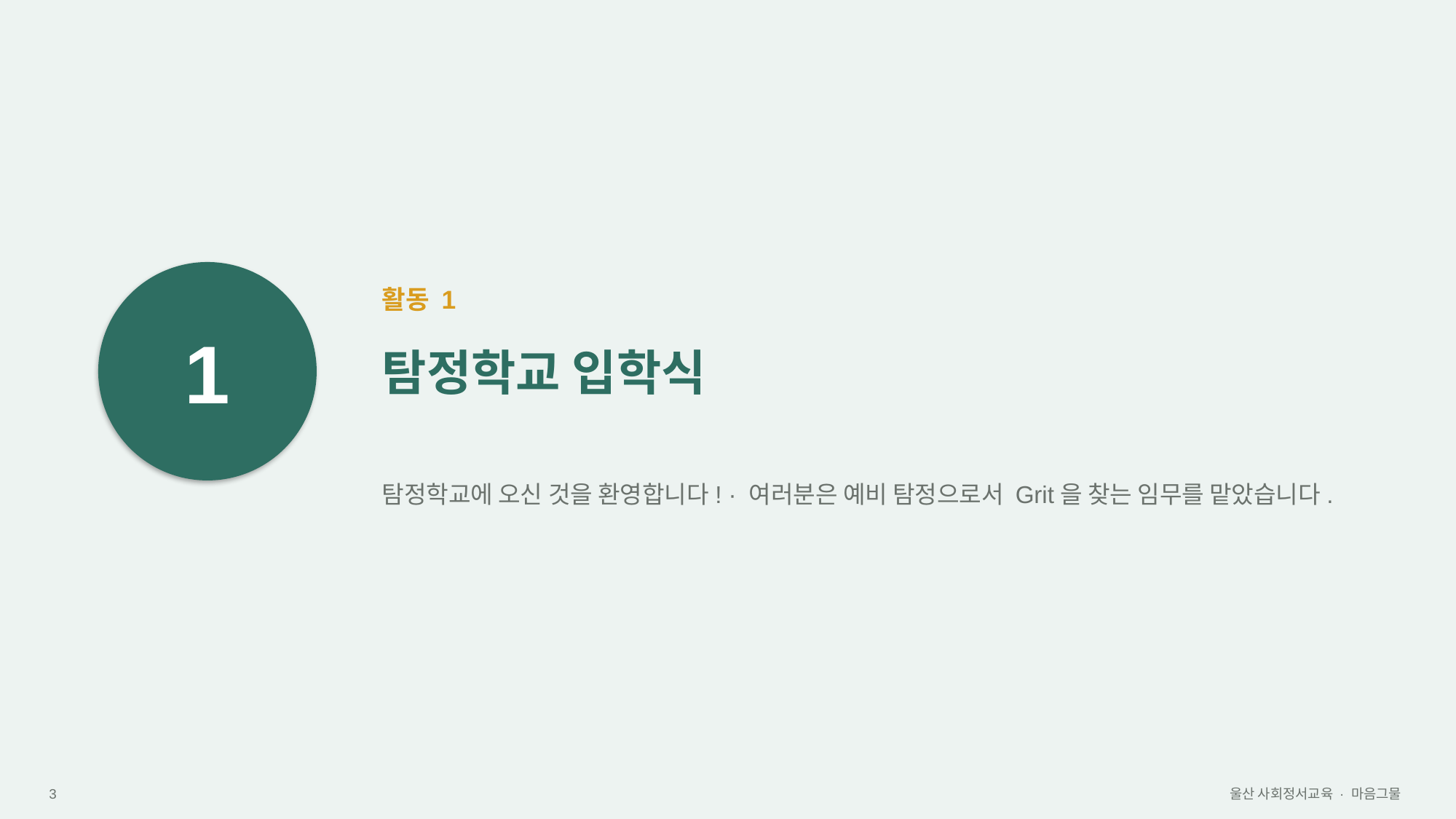

1
활동 1
탐정학교 입학식
탐정학교에 오신 것을 환영합니다! · 여러분은 예비 탐정으로서 Grit을 찾는 임무를 맡았습니다.
3
울산 사회정서교육 · 마음그물